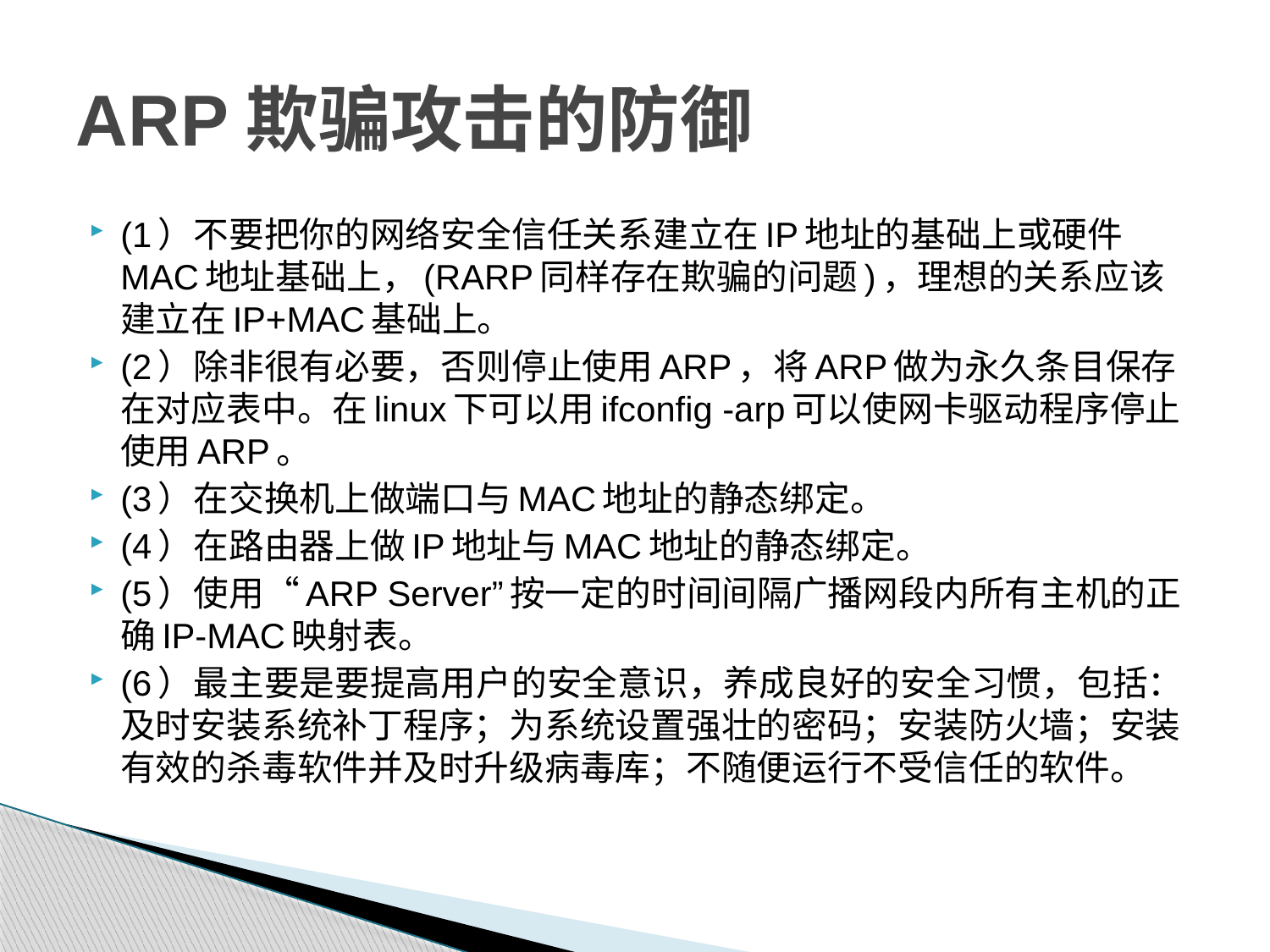

# ARP欺骗攻击的防御
(1）不要把你的网络安全信任关系建立在IP地址的基础上或硬件MAC地址基础上，(RARP同样存在欺骗的问题)，理想的关系应该建立在IP+MAC基础上。
(2）除非很有必要，否则停止使用ARP，将ARP做为永久条目保存在对应表中。在linux下可以用ifconfig -arp可以使网卡驱动程序停止使用ARP。
(3）在交换机上做端口与MAC地址的静态绑定。
(4）在路由器上做IP地址与MAC地址的静态绑定。
(5）使用“ARP Server”按一定的时间间隔广播网段内所有主机的正确IP-MAC映射表。
(6）最主要是要提高用户的安全意识，养成良好的安全习惯，包括：及时安装系统补丁程序；为系统设置强壮的密码；安装防火墙；安装有效的杀毒软件并及时升级病毒库；不随便运行不受信任的软件。